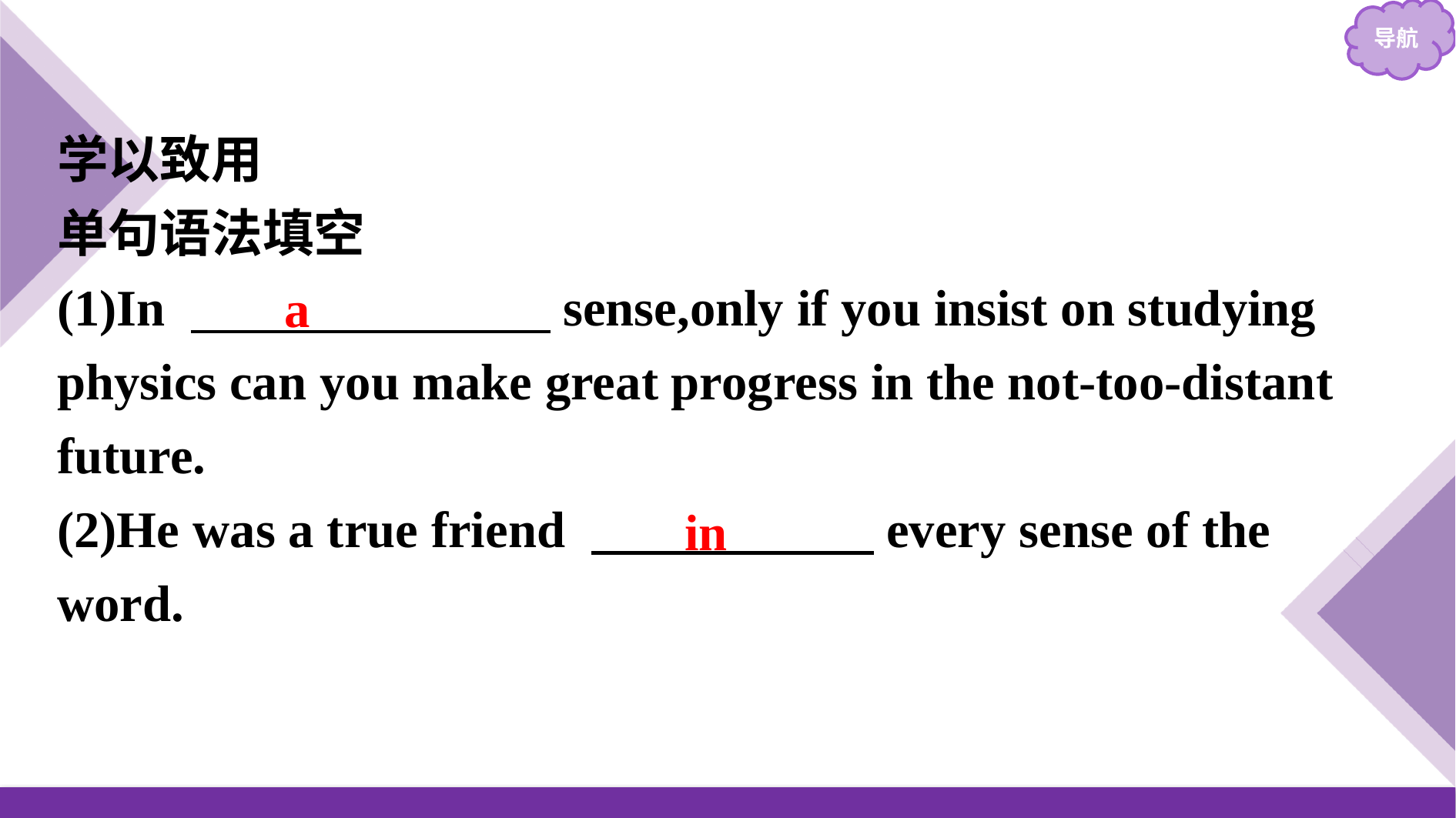

学以致用
单句语法填空
(1)In 　　　　　　　sense,only if you insist on studying physics can you make great progress in the not-too-distant future.
(2)He was a true friend 　　　　　 every sense of the word.
a
in